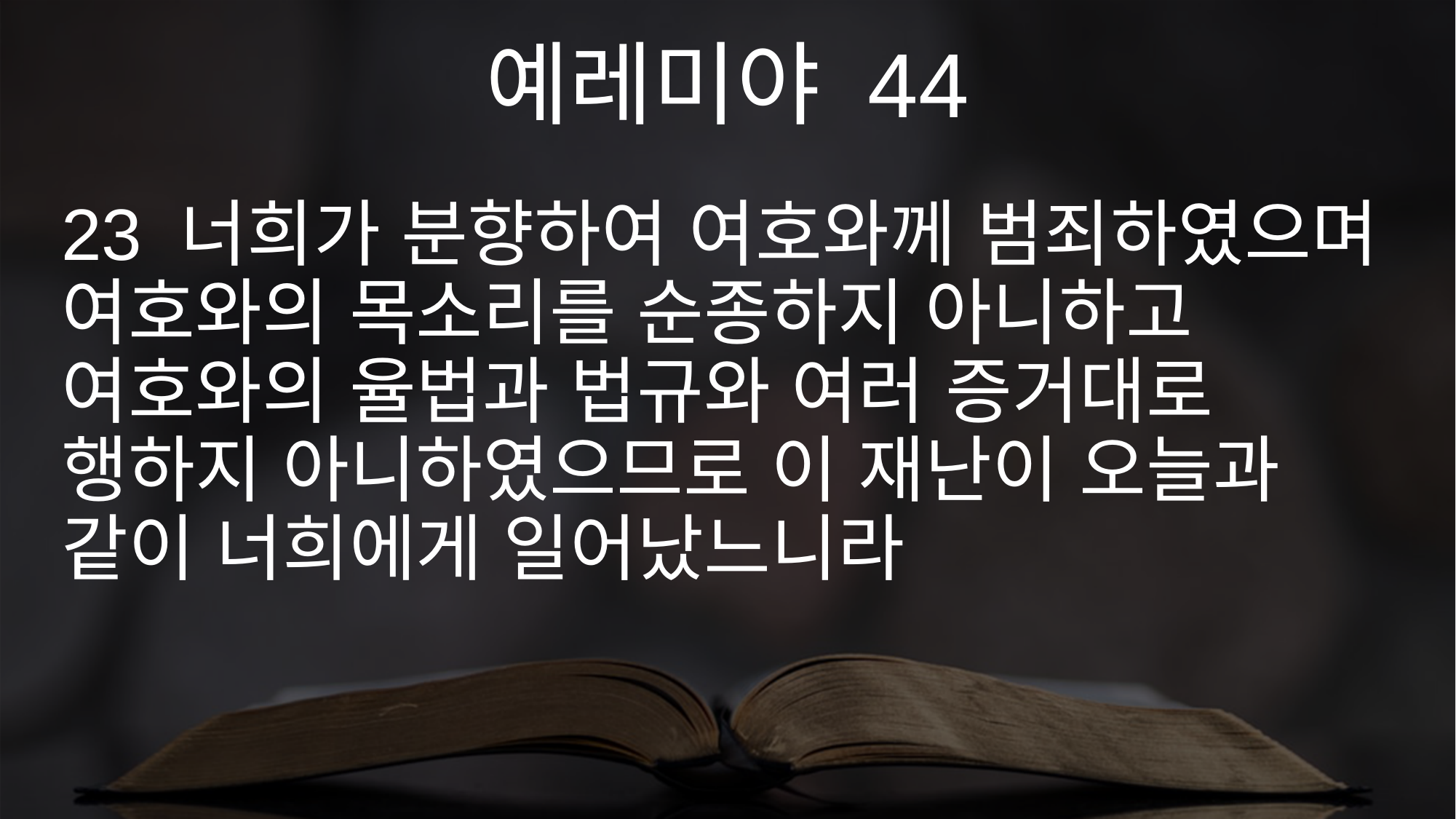

예레미야 44
23 너희가 분향하여 여호와께 범죄하였으며 여호와의 목소리를 순종하지 아니하고 여호와의 율법과 법규와 여러 증거대로 행하지 아니하였으므로 이 재난이 오늘과 같이 너희에게 일어났느니라